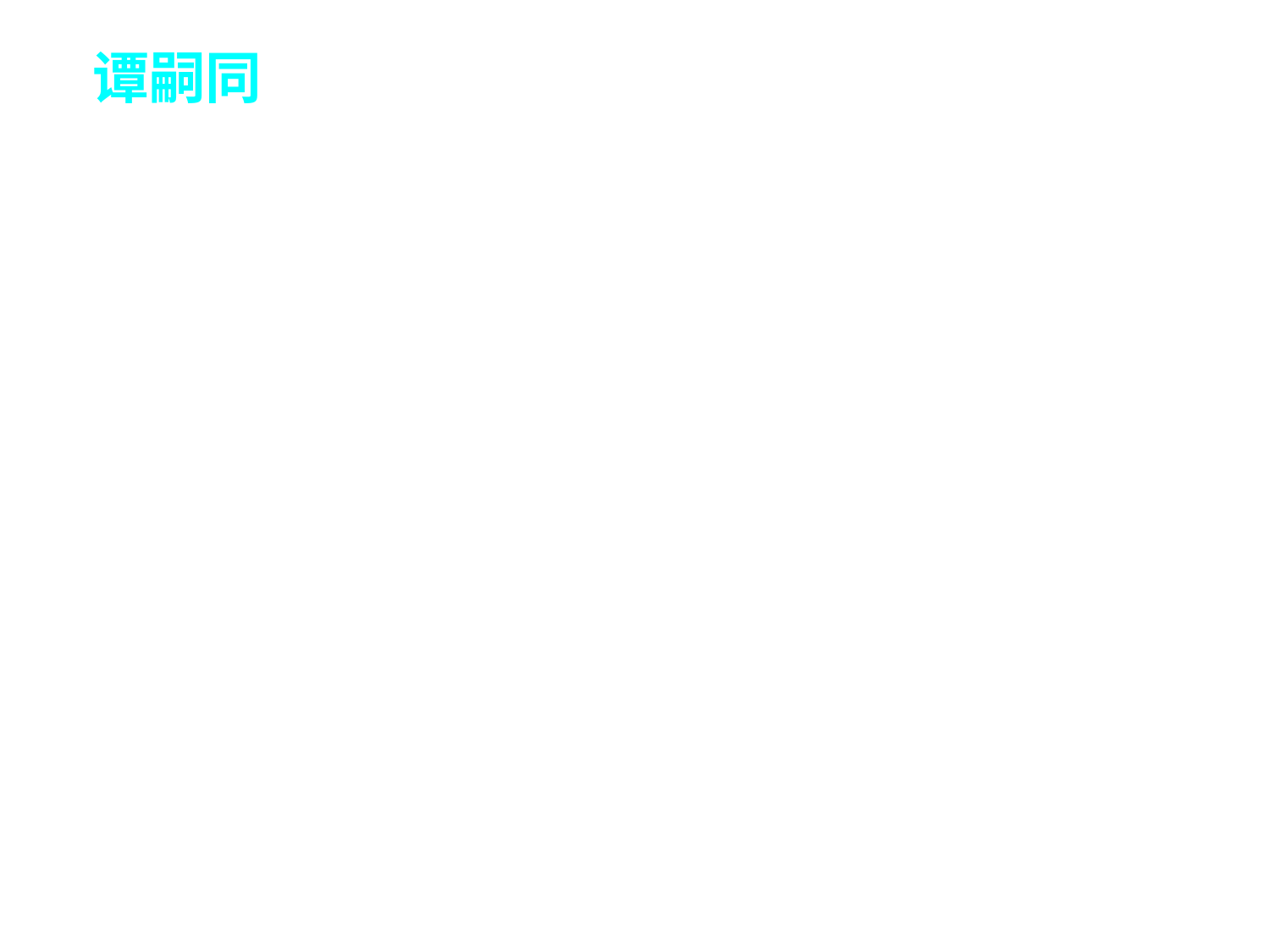

谭嗣同 (1865-1898)湖南浏阳人。自幼鄙视科举，喜好今文经学，讲求经世致用。中日甲午战争后，愤中国积弱不振，要求变法图强。游历北京，结识梁启超等维新名士。著《仁学》两卷，提出冲决封建“网罗”的口号。1897年，与梁启超等协助湖南巡抚陈宝箴推行变法新政，参与筹办新式工矿企业。次年，倡设南学会，创办《湘报》，宣传变法。8月，应召入京，受光绪皇帝召见，授四品卿衔军机章京，参与变法事宜。9月21日慈禧政变发生后被捕。28日临时刑前愤呼：“有心杀贼，无力回天，死得其所，快哉快哉！”英勇就义于北京菜市口，为戊戌六君子之一。遗著辑为《谭嗣同全集》。